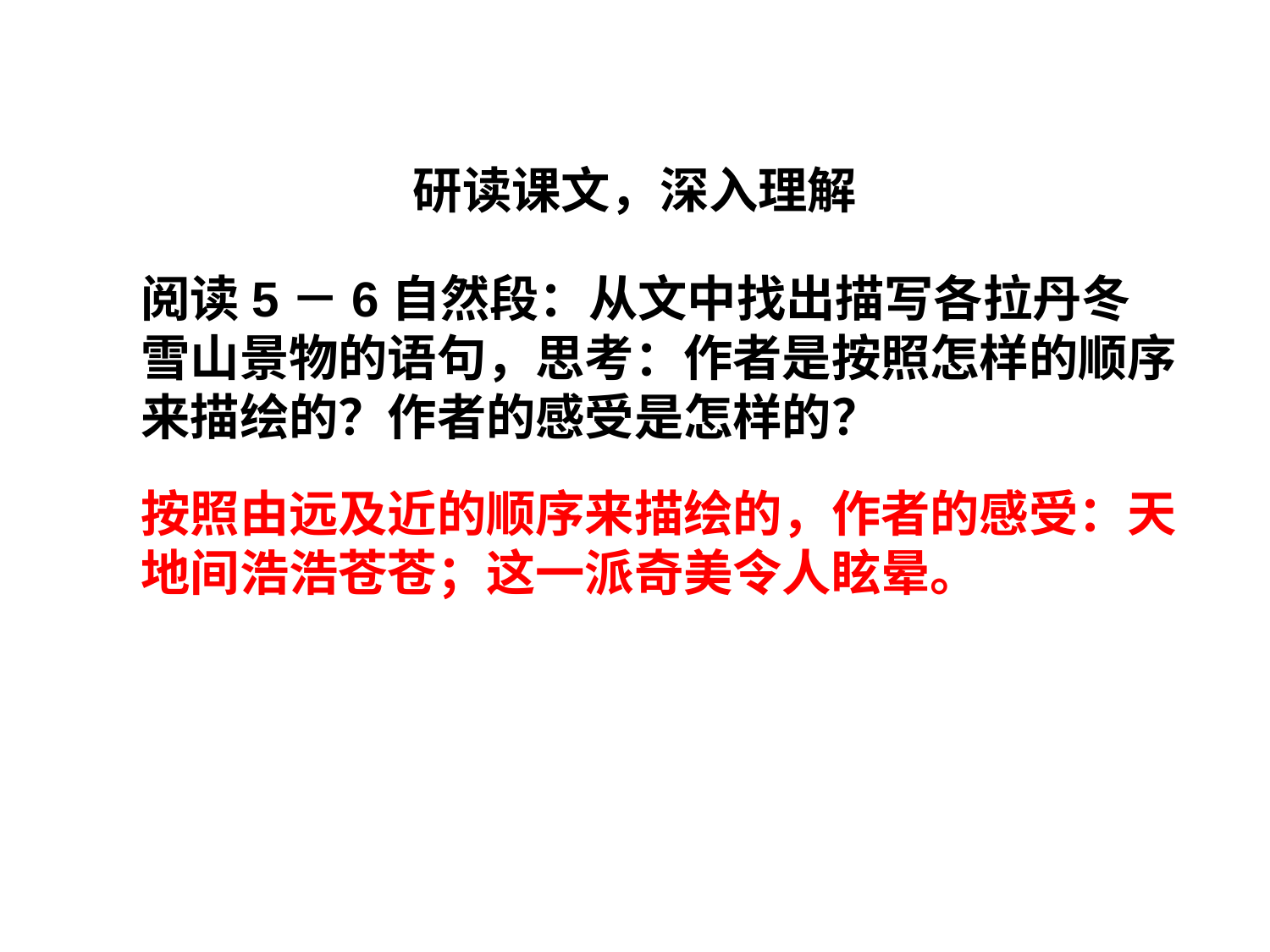

研读课文，深入理解
阅读5－6自然段：从文中找出描写各拉丹冬雪山景物的语句，思考：作者是按照怎样的顺序来描绘的？作者的感受是怎样的？
按照由远及近的顺序来描绘的，作者的感受：天地间浩浩苍苍；这一派奇美令人眩晕。